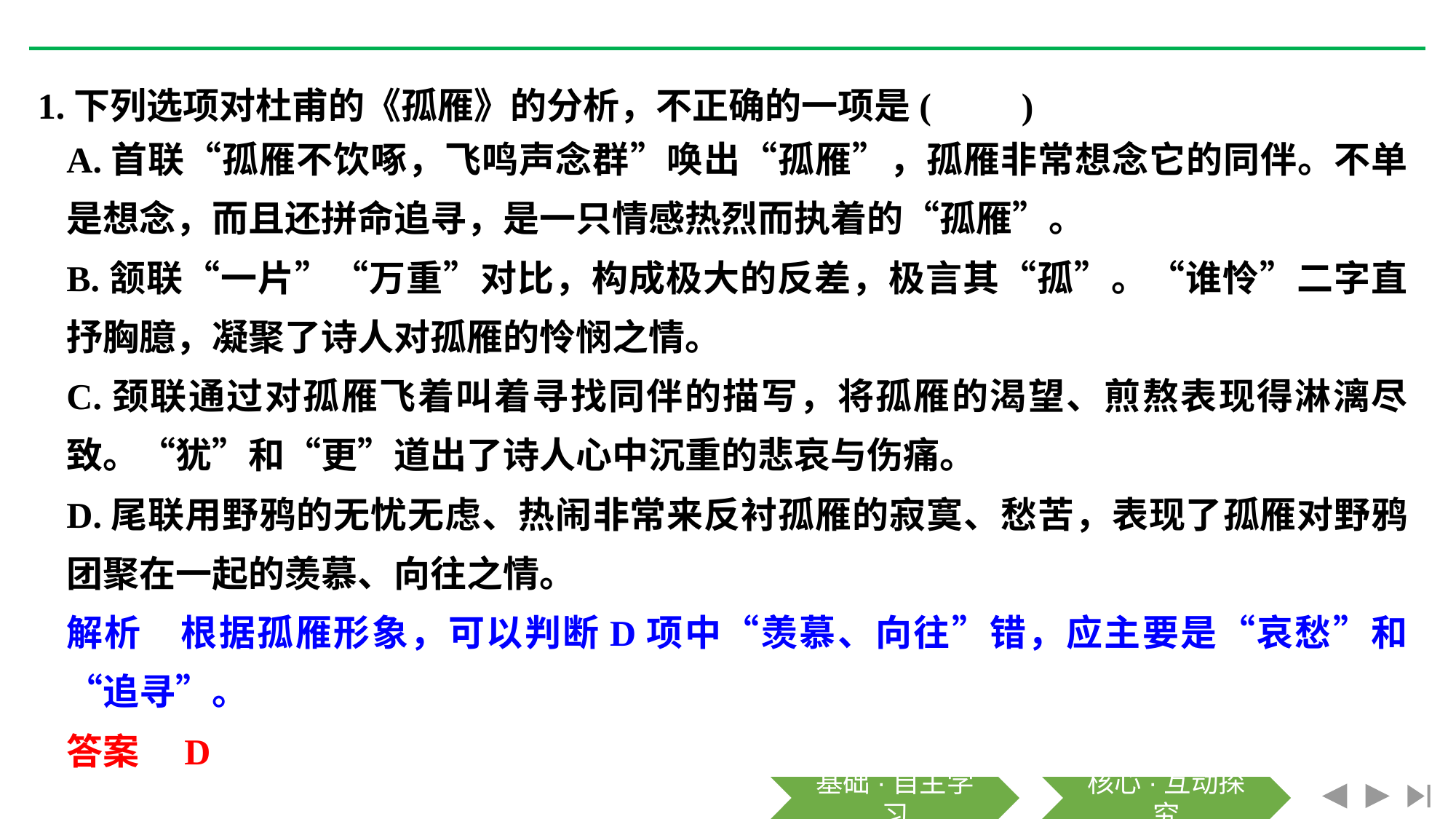

1.下列选项对杜甫的《孤雁》的分析，不正确的一项是(　　)
A.首联“孤雁不饮啄，飞鸣声念群”唤出“孤雁”，孤雁非常想念它的同伴。不单是想念，而且还拼命追寻，是一只情感热烈而执着的“孤雁”。
B.颔联“一片”“万重”对比，构成极大的反差，极言其“孤”。“谁怜”二字直抒胸臆，凝聚了诗人对孤雁的怜悯之情。
C.颈联通过对孤雁飞着叫着寻找同伴的描写，将孤雁的渴望、煎熬表现得淋漓尽致。“犹”和“更”道出了诗人心中沉重的悲哀与伤痛。
D.尾联用野鸦的无忧无虑、热闹非常来反衬孤雁的寂寞、愁苦，表现了孤雁对野鸦团聚在一起的羡慕、向往之情。
解析　根据孤雁形象，可以判断D项中“羡慕、向往”错，应主要是“哀愁”和“追寻”。
答案　D